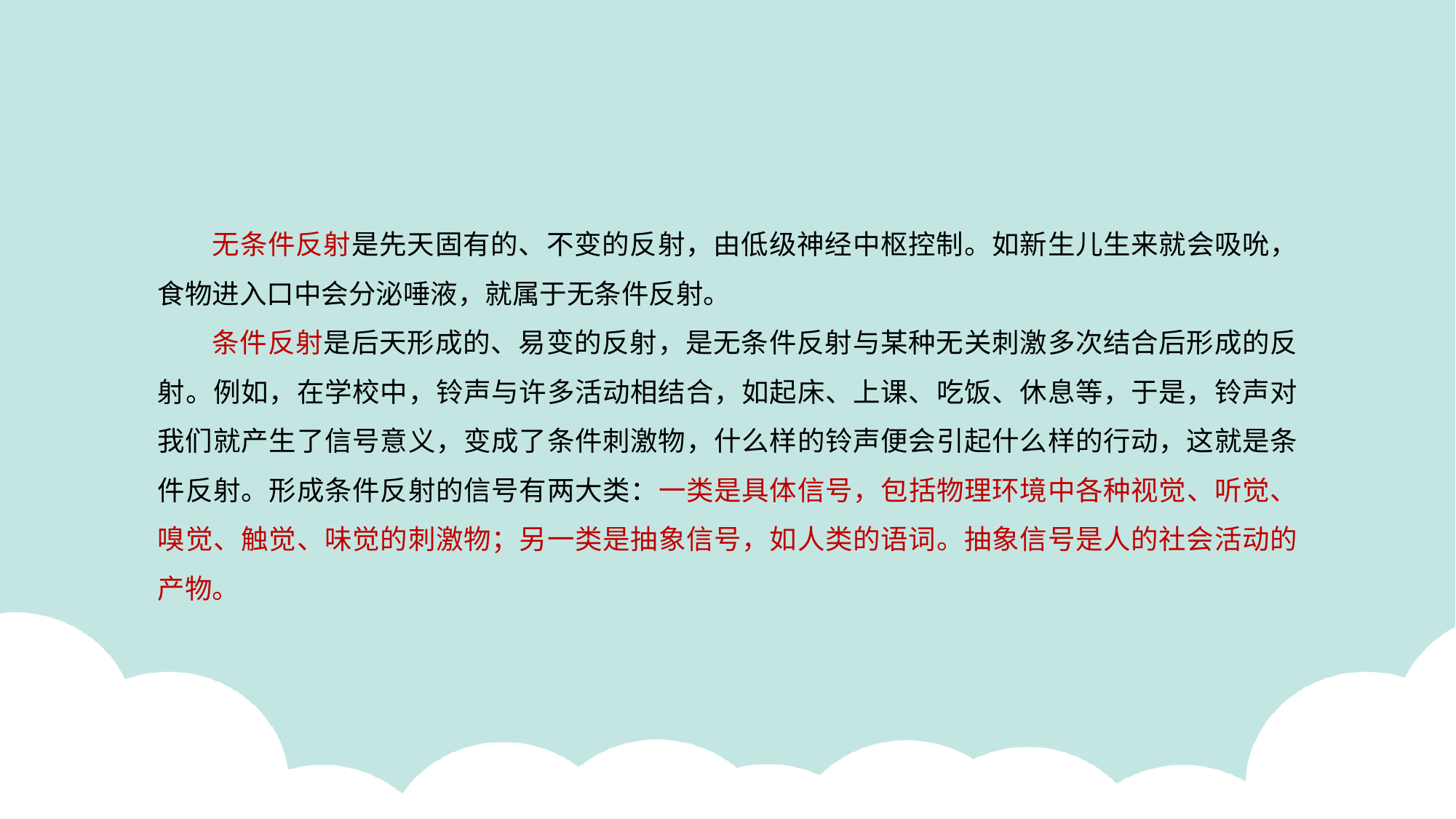

无条件反射是先天固有的、不变的反射，由低级神经中枢控制。如新生儿生来就会吸吮，食物进入口中会分泌唾液，就属于无条件反射。
条件反射是后天形成的、易变的反射，是无条件反射与某种无关刺激多次结合后形成的反射。例如，在学校中，铃声与许多活动相结合，如起床、上课、吃饭、休息等，于是，铃声对我们就产生了信号意义，变成了条件刺激物，什么样的铃声便会引起什么样的行动，这就是条件反射。形成条件反射的信号有两大类：一类是具体信号，包括物理环境中各种视觉、听觉、嗅觉、触觉、味觉的刺激物；另一类是抽象信号，如人类的语词。抽象信号是人的社会活动的产物。